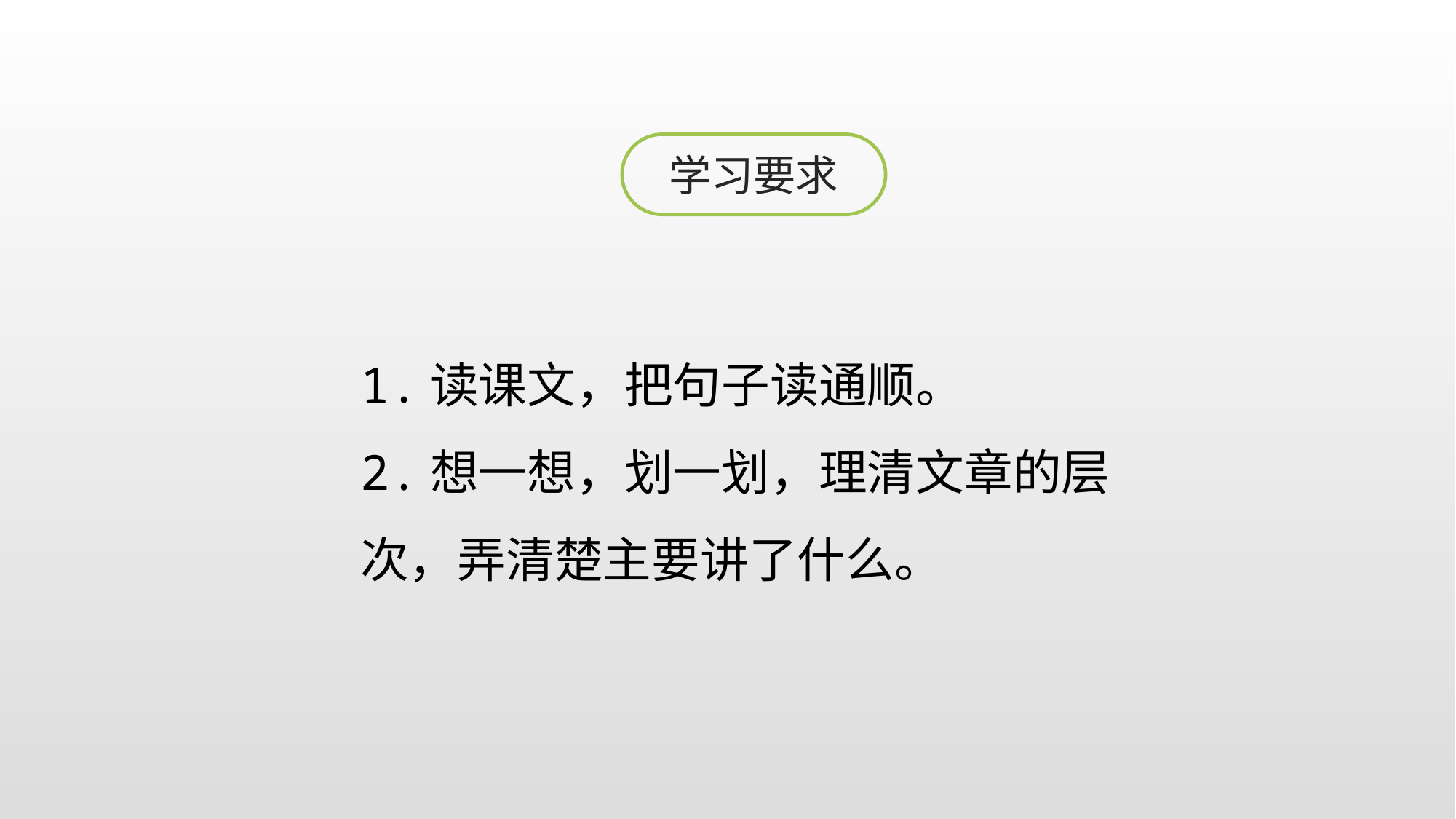

学习要求
1.读课文，把句子读通顺。
2.想一想，划一划，理清文章的层次，弄清楚主要讲了什么。